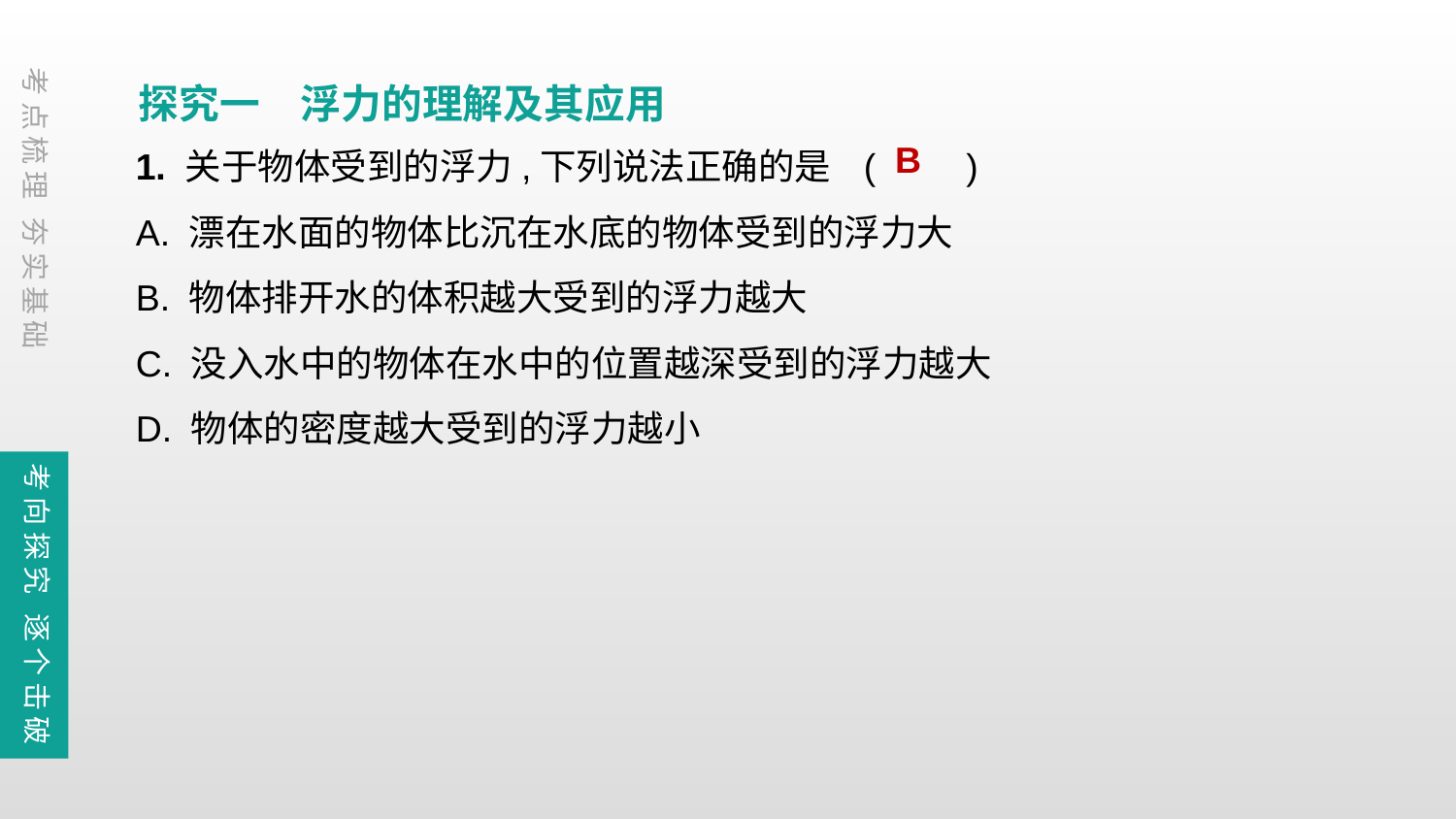

探究一　浮力的理解及其应用
考点梳理 夯实基础
1. 关于物体受到的浮力,下列说法正确的是	(　　)
A. 漂在水面的物体比沉在水底的物体受到的浮力大
B. 物体排开水的体积越大受到的浮力越大
C. 没入水中的物体在水中的位置越深受到的浮力越大
D. 物体的密度越大受到的浮力越小
B

考向探究 逐个击破